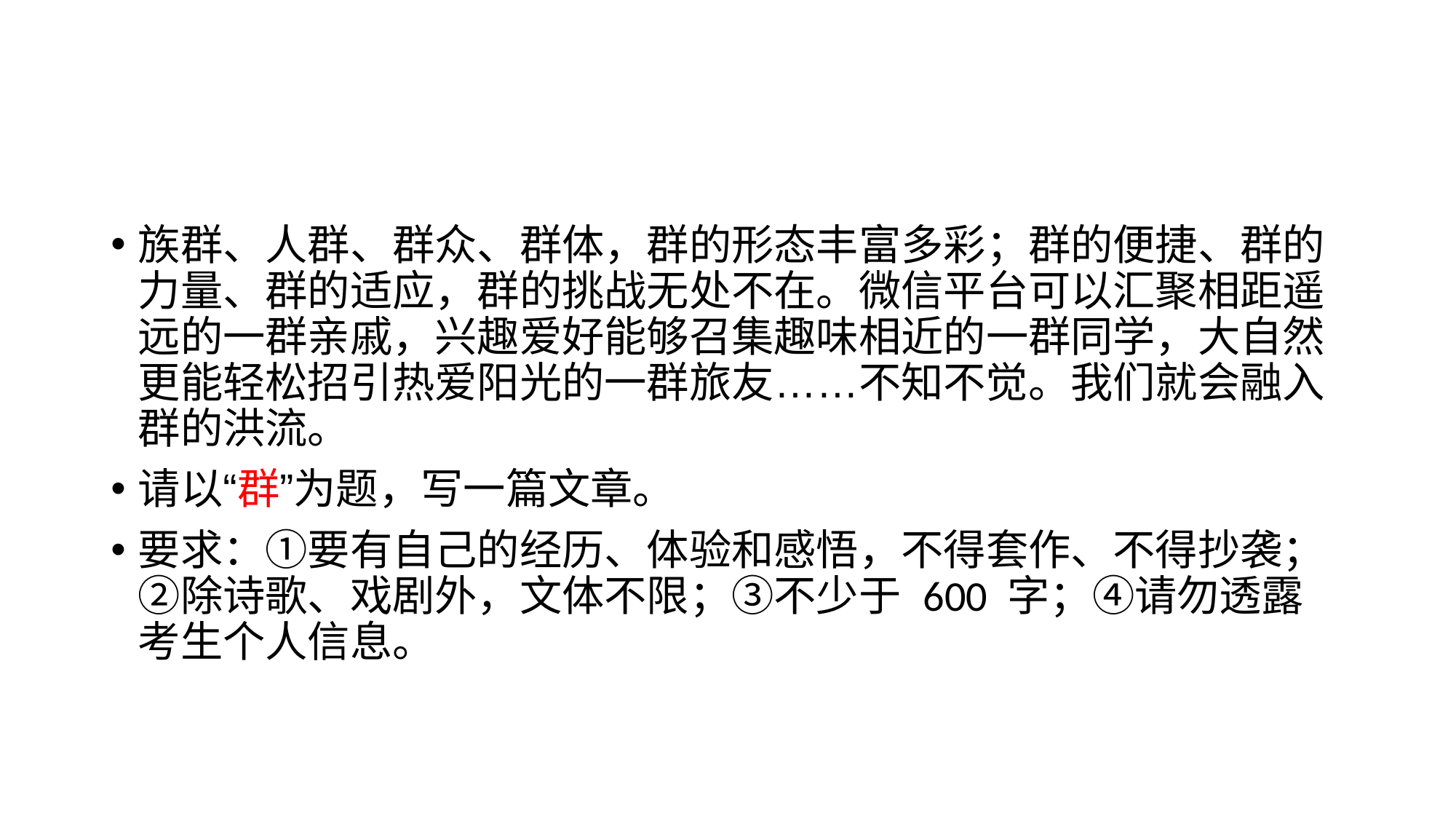

#
族群、人群、群众、群体，群的形态丰富多彩；群的便捷、群的力量、群的适应，群的挑战无处不在。微信平台可以汇聚相距遥远的一群亲戚，兴趣爱好能够召集趣味相近的一群同学，大自然更能轻松招引热爱阳光的一群旅友……不知不觉。我们就会融入群的洪流。
请以“群”为题，写一篇文章。
要求：①要有自己的经历、体验和感悟，不得套作、不得抄袭；②除诗歌、戏剧外，文体不限；③不少于 600 字；④请勿透露考生个人信息。